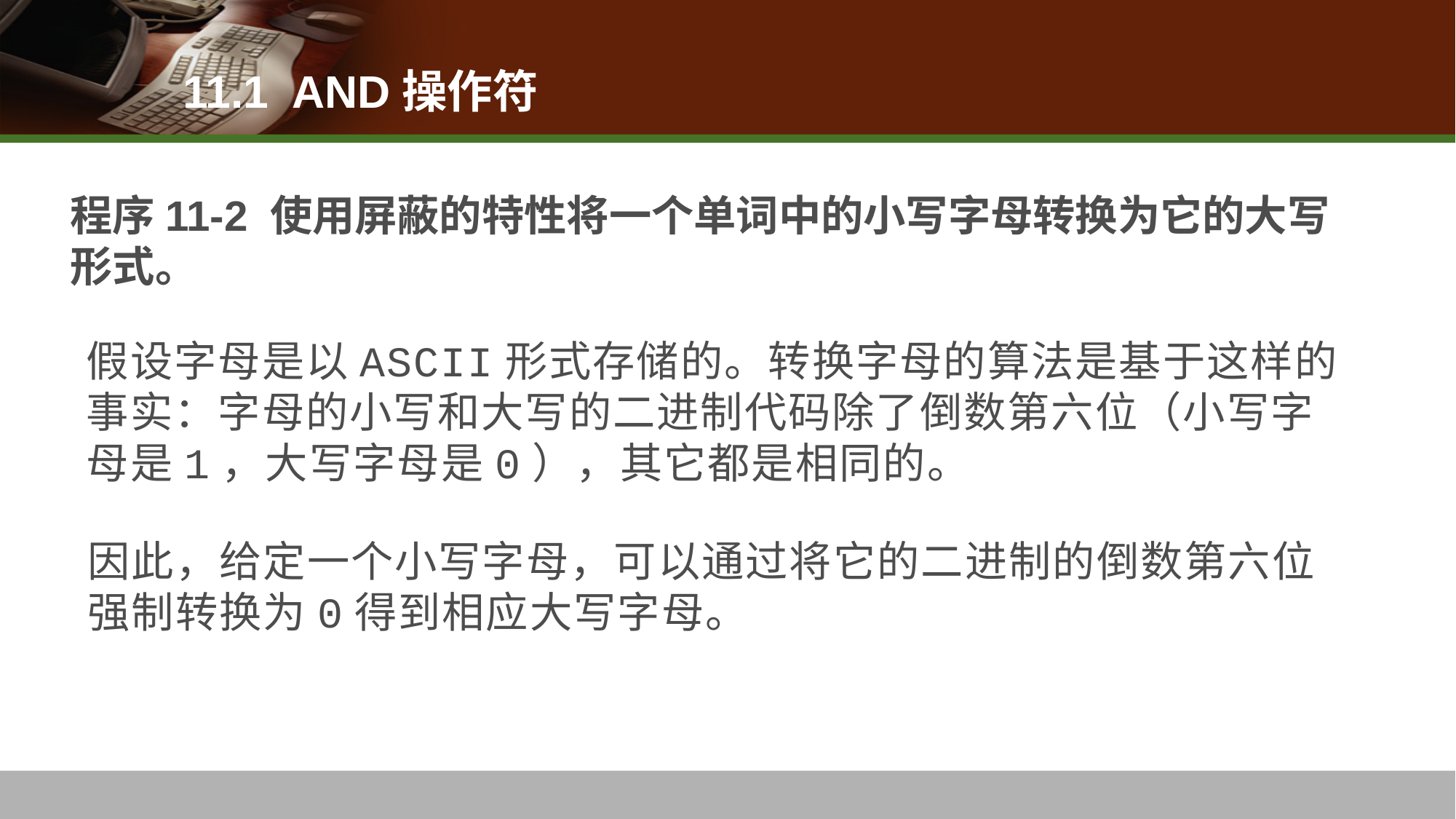

11.1  AND操作符
# 程序11-2 使用屏蔽的特性将一个单词中的小写字母转换为它的大写形式。
假设字母是以ASCII形式存储的。转换字母的算法是基于这样的事实：字母的小写和大写的二进制代码除了倒数第六位（小写字母是1，大写字母是0），其它都是相同的。
因此，给定一个小写字母，可以通过将它的二进制的倒数第六位强制转换为0得到相应大写字母。